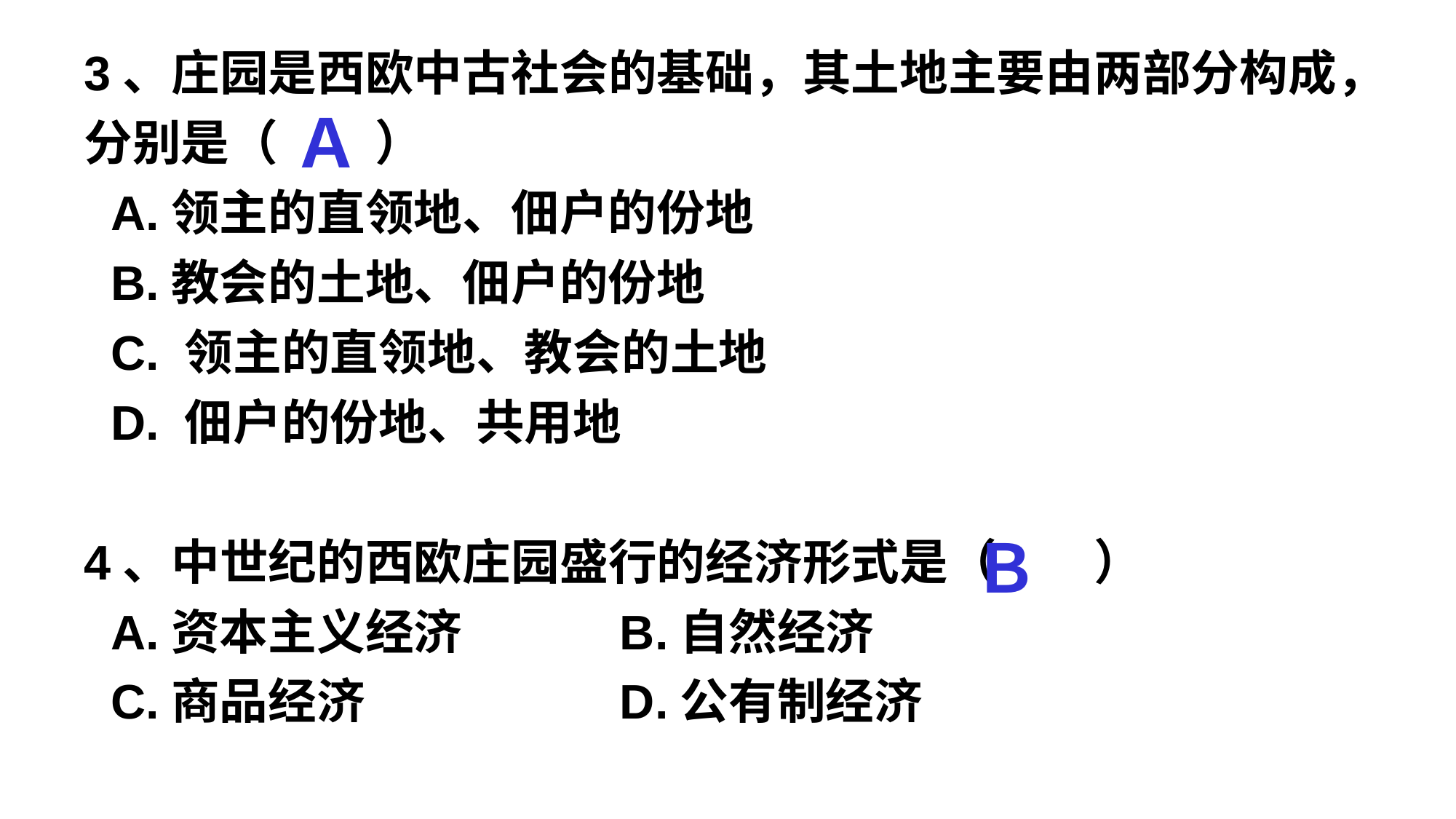

3、庄园是西欧中古社会的基础，其土地主要由两部分构成，分别是（　　）
  A.领主的直领地、佃户的份地
  B.教会的土地、佃户的份地
  C. 领主的直领地、教会的土地
  D. 佃户的份地、共用地

4、中世纪的西欧庄园盛行的经济形式是（　　）
  A.资本主义经济　　　B.自然经济
  C.商品经济　　　　　D.公有制经济
Ａ
Ｂ